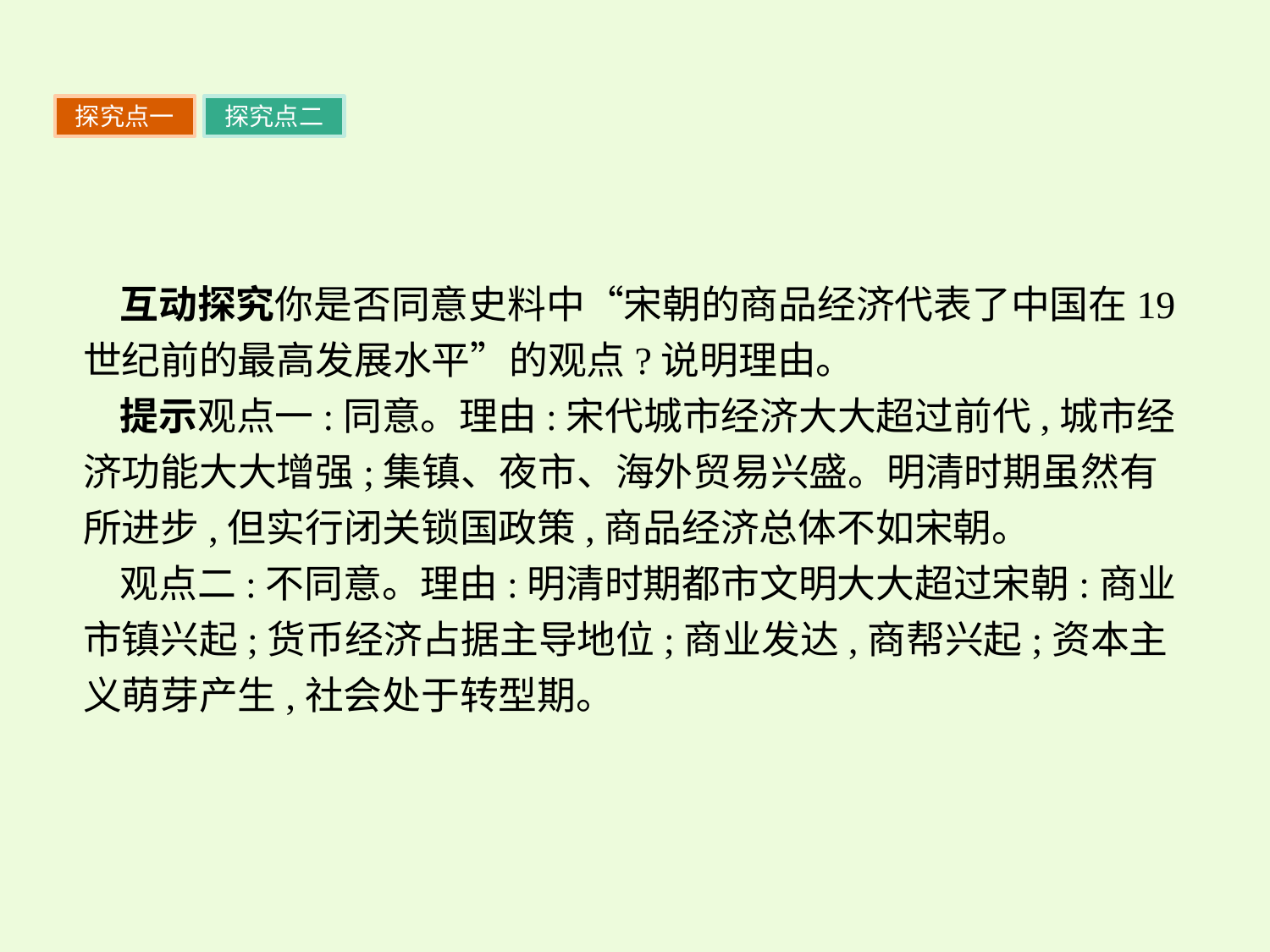

探究点一
探究点二
互动探究你是否同意史料中“宋朝的商品经济代表了中国在19世纪前的最高发展水平”的观点?说明理由。
提示观点一:同意。理由:宋代城市经济大大超过前代,城市经济功能大大增强;集镇、夜市、海外贸易兴盛。明清时期虽然有所进步,但实行闭关锁国政策,商品经济总体不如宋朝。
观点二:不同意。理由:明清时期都市文明大大超过宋朝:商业市镇兴起;货币经济占据主导地位;商业发达,商帮兴起;资本主义萌芽产生,社会处于转型期。